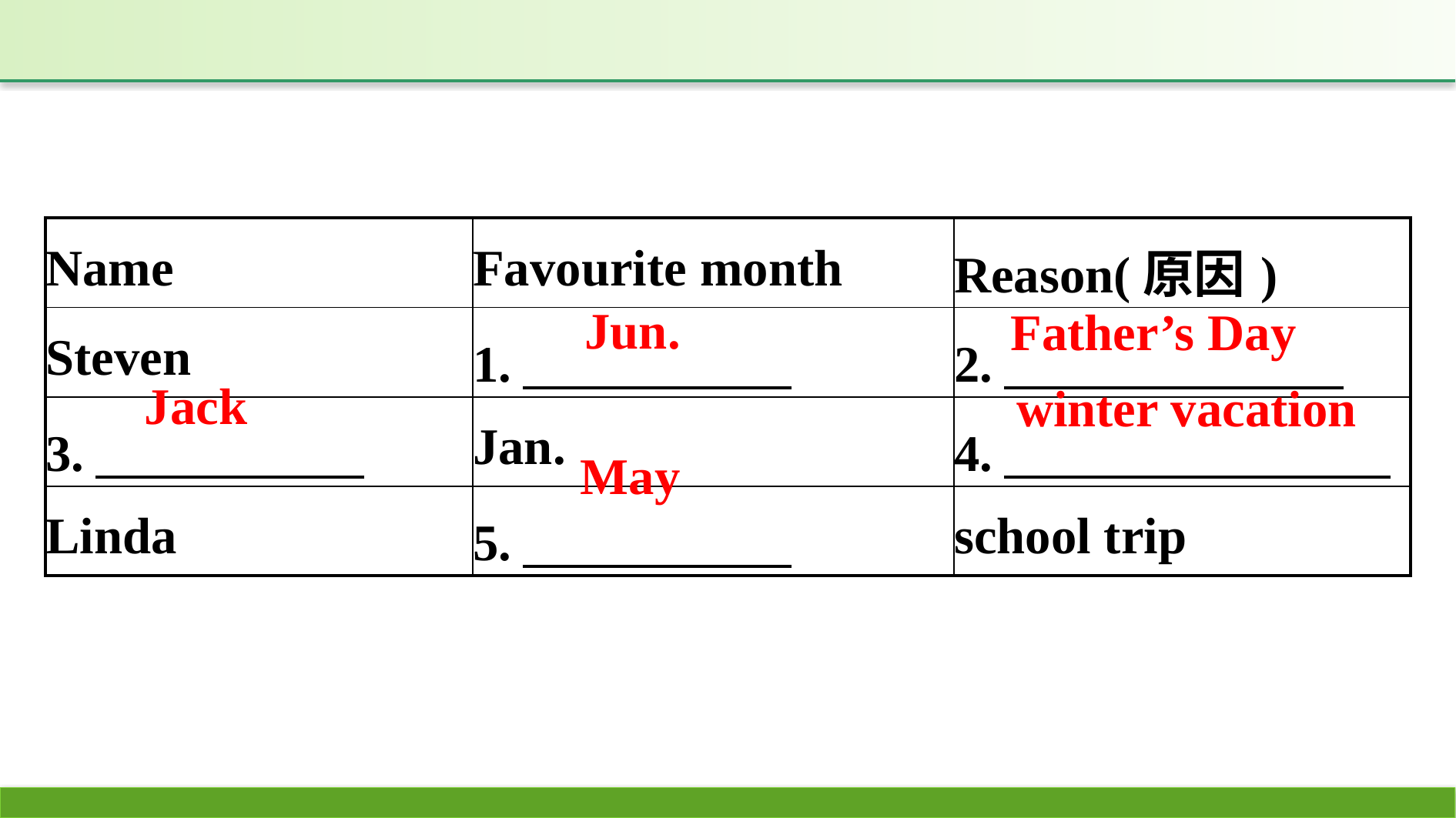

| Name | Favourite month | Reason(原因) |
| --- | --- | --- |
| Steven | 1. | 2. |
| 3. | Jan. | 4. |
| Linda | 5. | school trip |
Jun.
Father’s Day
Jack
winter vacation
May